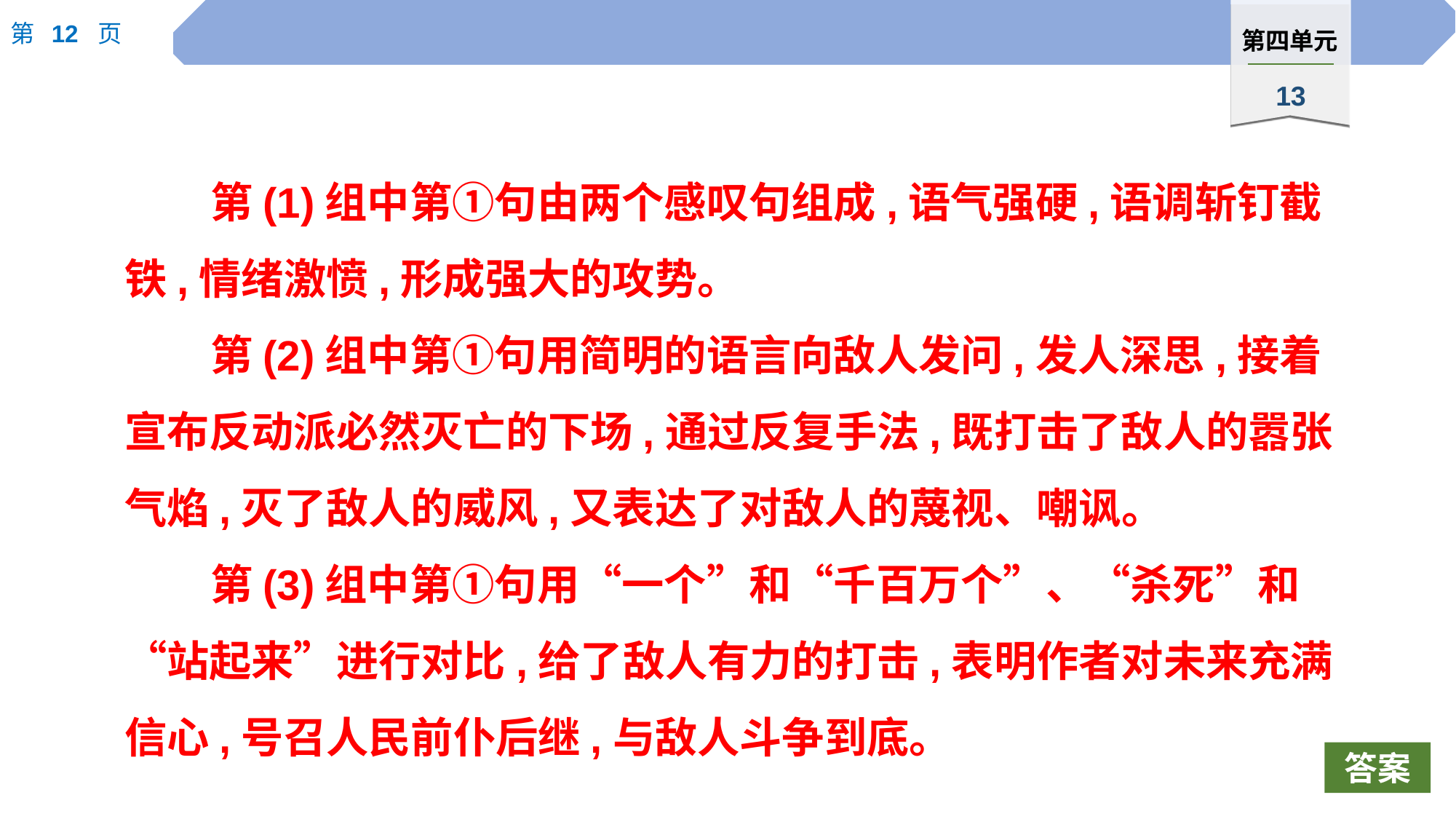

第(1)组中第①句由两个感叹句组成,语气强硬,语调斩钉截铁,情绪激愤,形成强大的攻势。
第(2)组中第①句用简明的语言向敌人发问,发人深思,接着宣布反动派必然灭亡的下场,通过反复手法,既打击了敌人的嚣张气焰,灭了敌人的威风,又表达了对敌人的蔑视、嘲讽。
第(3)组中第①句用“一个”和“千百万个”、“杀死”和“站起来”进行对比,给了敌人有力的打击,表明作者对未来充满信心,号召人民前仆后继,与敌人斗争到底。
答案